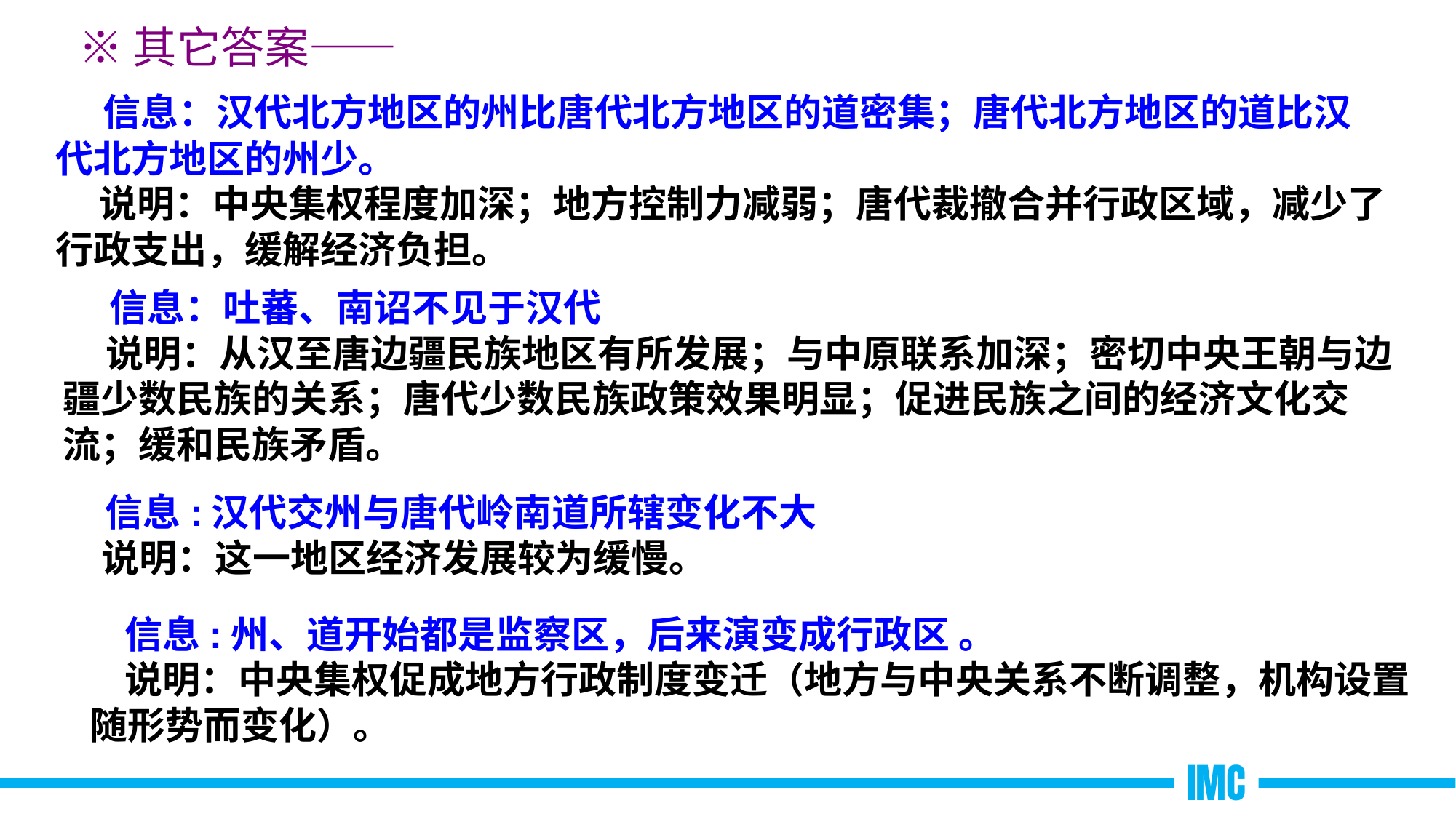

※其它答案——
    信息：汉代北方地区的州比唐代北方地区的道密集；唐代北方地区的道比汉代北方地区的州少。
    说明：中央集权程度加深；地方控制力减弱；唐代裁撤合并行政区域，减少了行政支出，缓解经济负担。
    信息：吐蕃、南诏不见于汉代
    说明：从汉至唐边疆民族地区有所发展；与中原联系加深；密切中央王朝与边疆少数民族的关系；唐代少数民族政策效果明显；促进民族之间的经济文化交流；缓和民族矛盾。
    信息:汉代交州与唐代岭南道所辖变化不大
    说明：这一地区经济发展较为缓慢。
   信息:州、道开始都是监察区，后来演变成行政区 。
   说明：中央集权促成地方行政制度变迁（地方与中央关系不断调整，机构设置随形势而变化）。